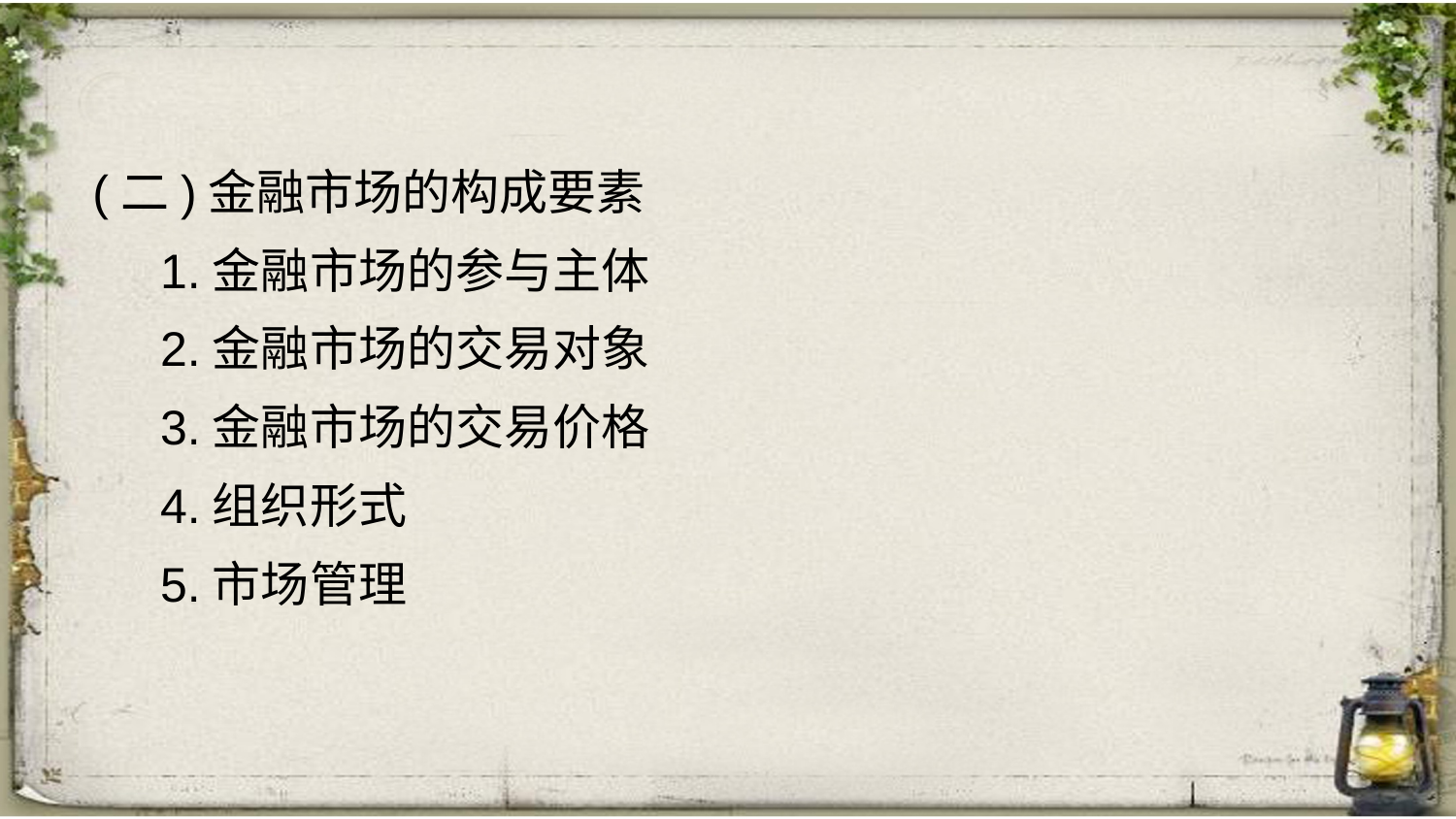

(二)金融市场的构成要素
     1.金融市场的参与主体
     2.金融市场的交易对象
     3.金融市场的交易价格
     4.组织形式
     5.市场管理